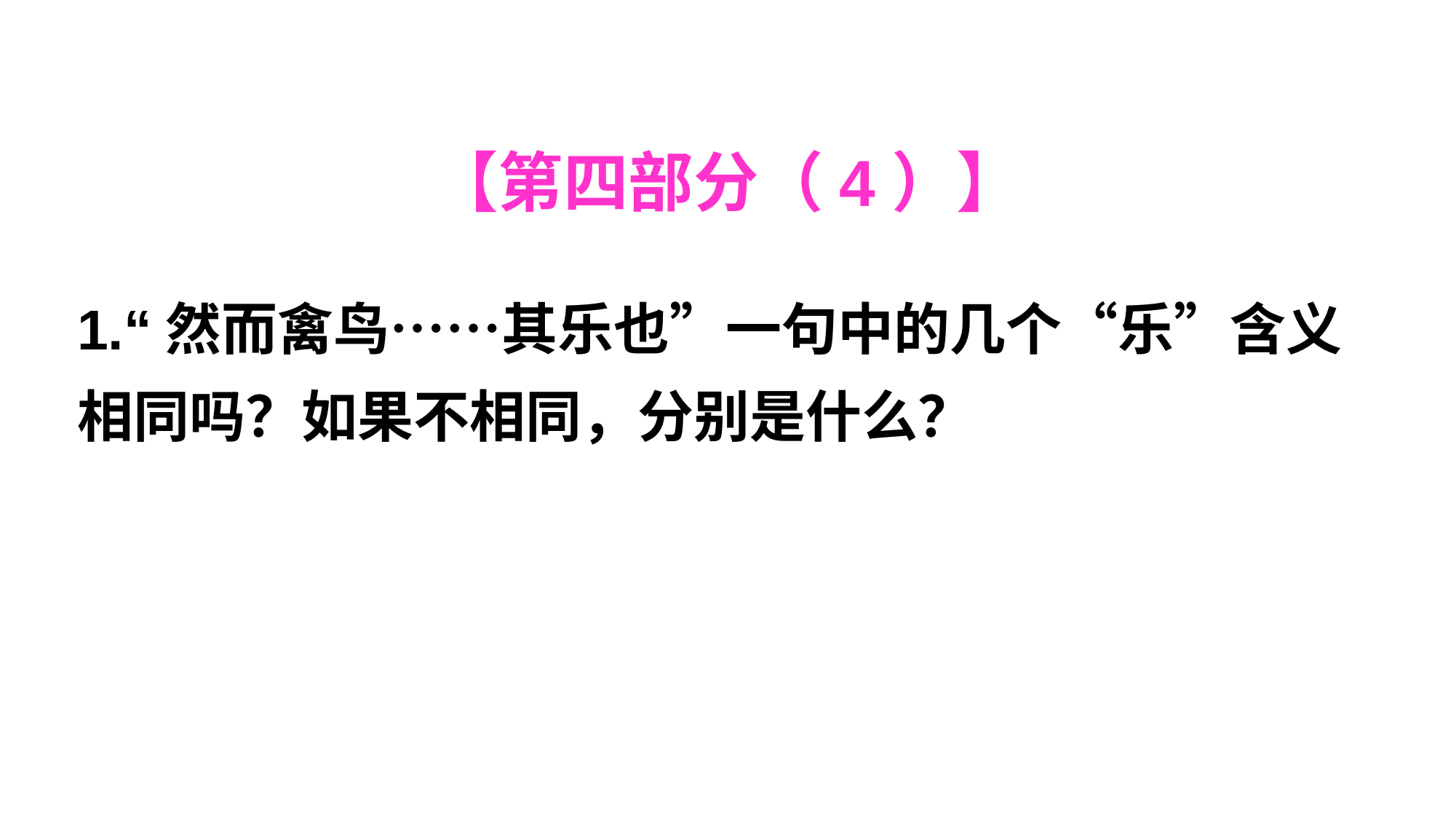

【第四部分（4）】
1.“然而禽鸟……其乐也”一句中的几个“乐”含义相同吗？如果不相同，分别是什么？